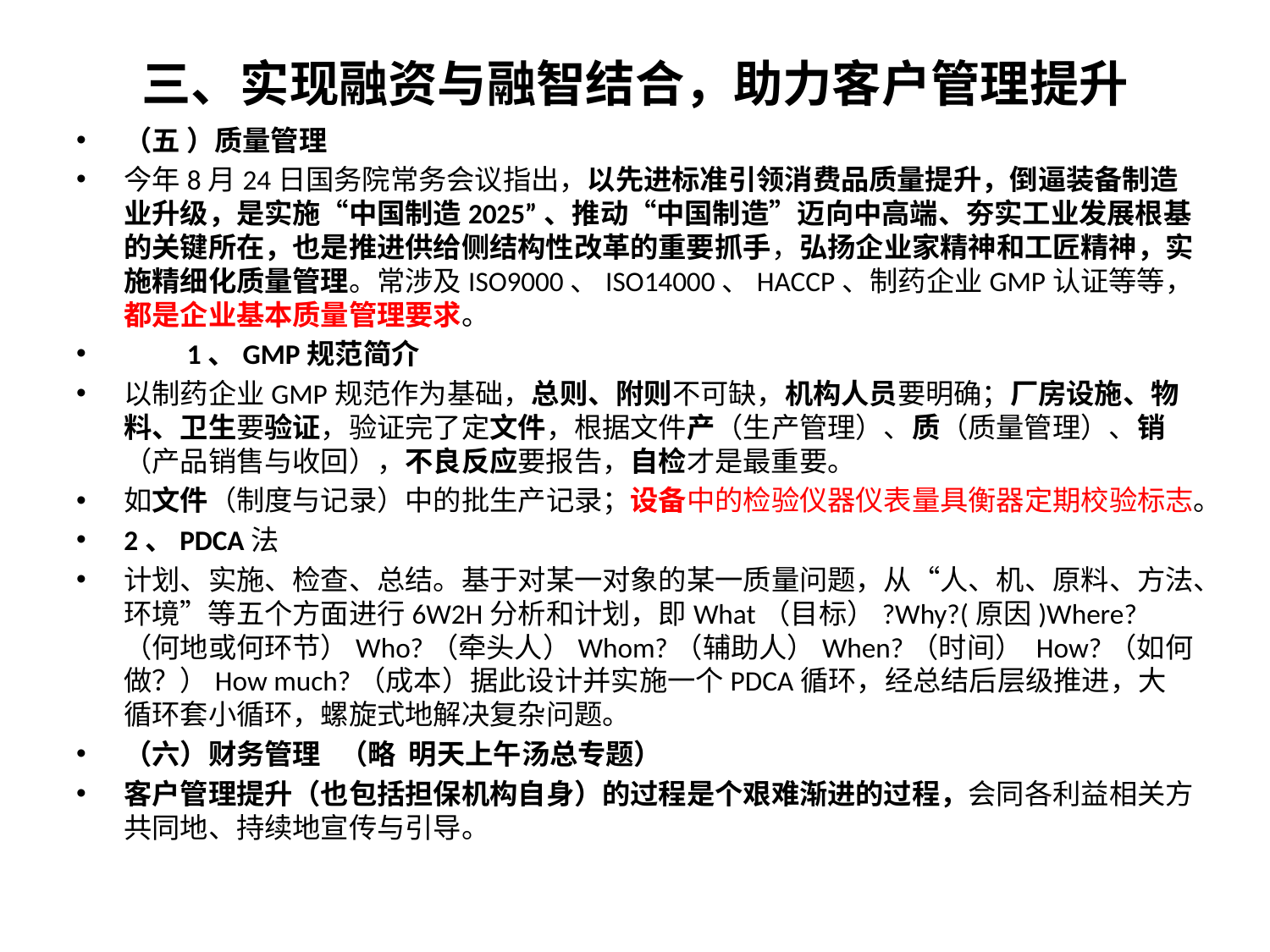

# 三、实现融资与融智结合，助力客户管理提升
（五 ）质量管理
今年8月24日国务院常务会议指出，以先进标准引领消费品质量提升，倒逼装备制造业升级，是实施“中国制造2025”、推动“中国制造”迈向中高端、夯实工业发展根基的关键所在，也是推进供给侧结构性改革的重要抓手，弘扬企业家精神和工匠精神，实施精细化质量管理。常涉及ISO9000、ISO14000、HACCP、制药企业GMP认证等等，都是企业基本质量管理要求。
　　1、GMP规范简介
以制药企业GMP规范作为基础，总则、附则不可缺，机构人员要明确；厂房设施、物料、卫生要验证，验证完了定文件，根据文件产（生产管理）、质（质量管理）、销（产品销售与收回），不良反应要报告，自检才是最重要。
如文件（制度与记录）中的批生产记录；设备中的检验仪器仪表量具衡器定期校验标志。
2、PDCA法
计划、实施、检查、总结。基于对某一对象的某一质量问题，从“人、机、原料、方法、环境”等五个方面进行6W2H分析和计划，即What（目标）?Why?(原因)Where?（何地或何环节）Who?（牵头人）Whom?（辅助人）When?（时间） How?（如何做？）How much?（成本）据此设计并实施一个PDCA循环，经总结后层级推进，大循环套小循环，螺旋式地解决复杂问题。
（六）财务管理   （略  明天上午汤总专题）
客户管理提升（也包括担保机构自身）的过程是个艰难渐进的过程，会同各利益相关方共同地、持续地宣传与引导。